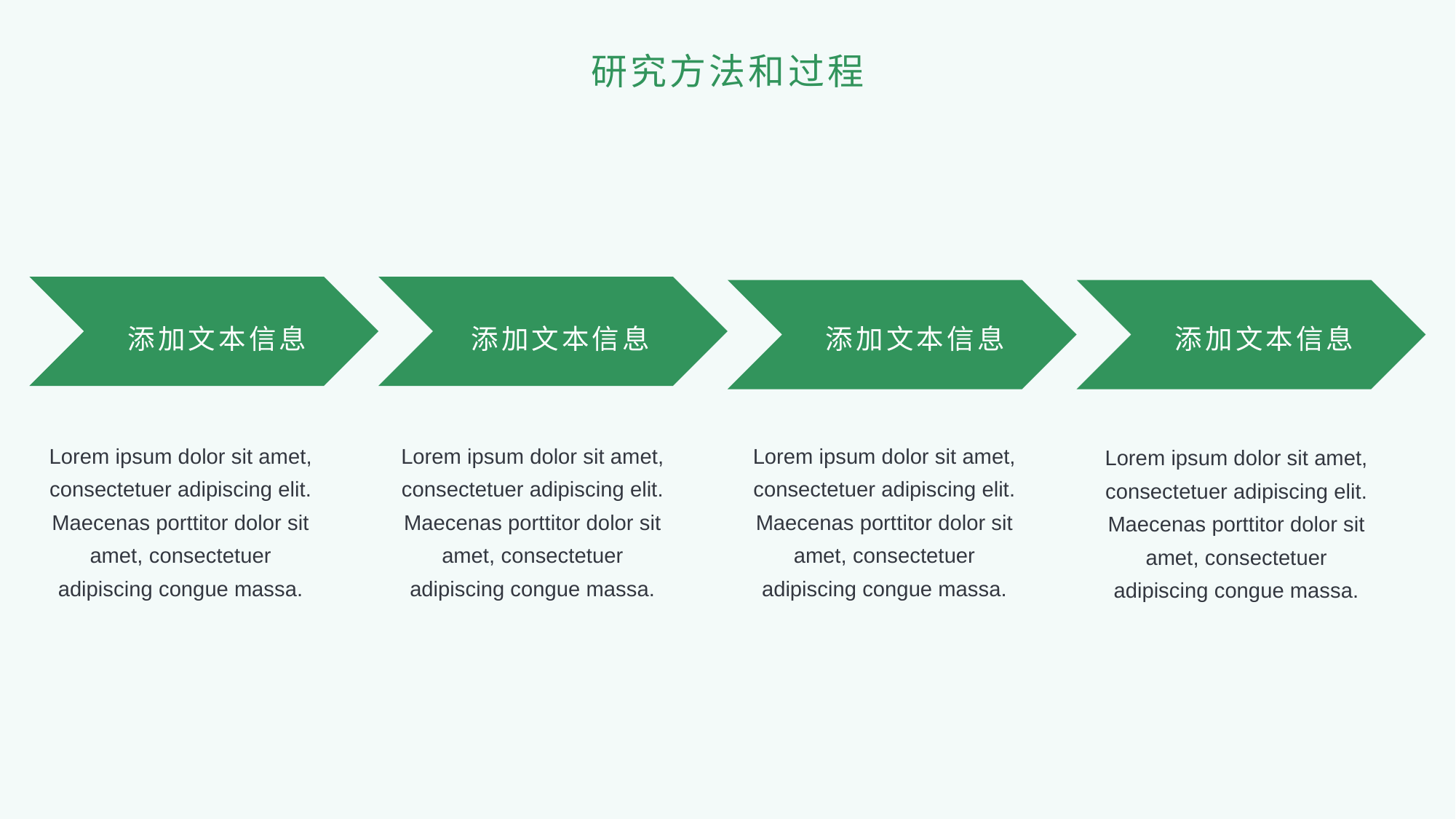

研究方法和过程

添加文本信息
添加文本信息
添加文本信息
添加文本信息
Lorem ipsum dolor sit amet, consectetuer adipiscing elit. Maecenas porttitor dolor sit amet, consectetuer adipiscing congue massa.
Lorem ipsum dolor sit amet, consectetuer adipiscing elit. Maecenas porttitor dolor sit amet, consectetuer adipiscing congue massa.
Lorem ipsum dolor sit amet, consectetuer adipiscing elit. Maecenas porttitor dolor sit amet, consectetuer adipiscing congue massa.
Lorem ipsum dolor sit amet, consectetuer adipiscing elit. Maecenas porttitor dolor sit amet, consectetuer adipiscing congue massa.